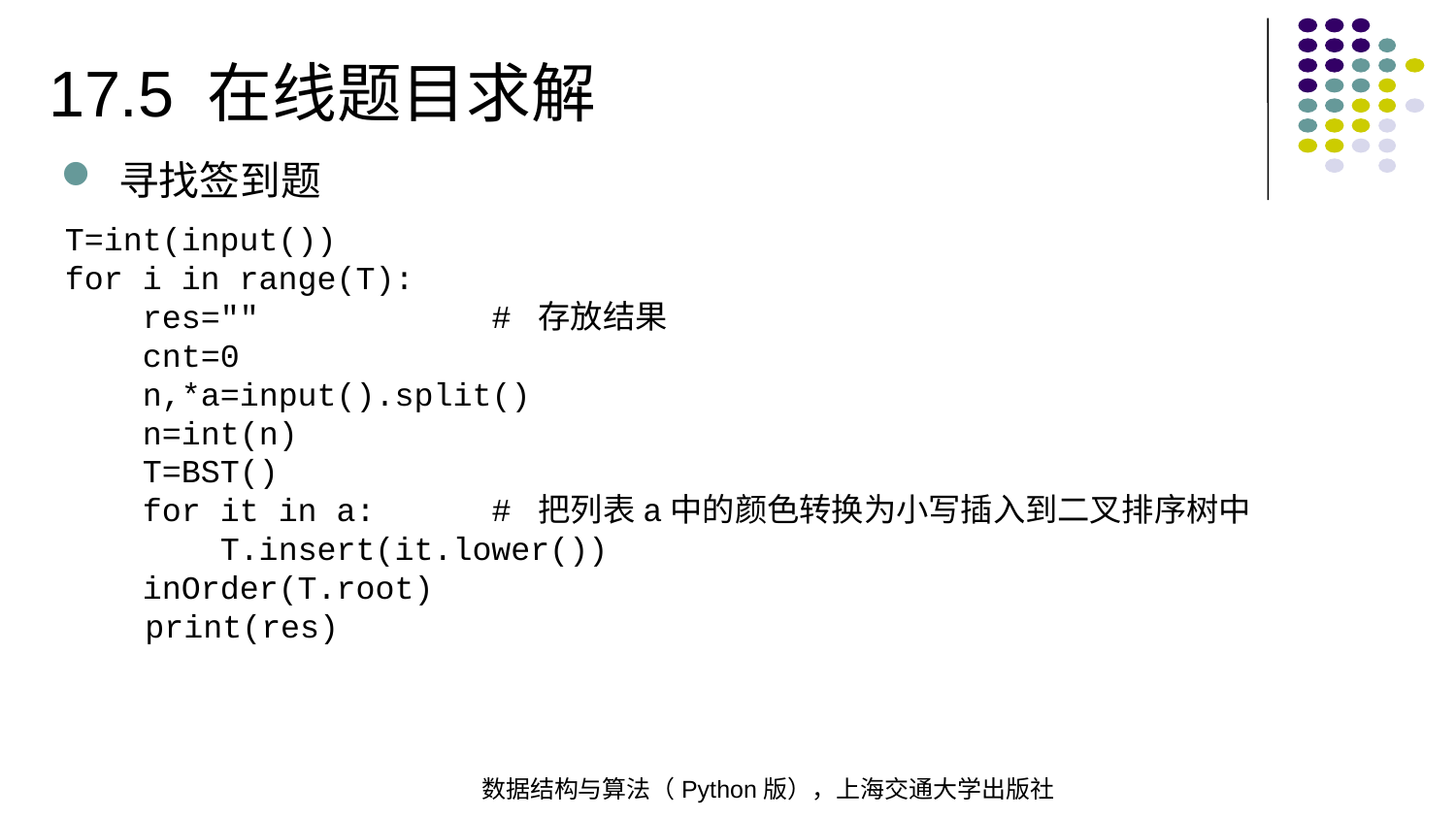

17.5 在线题目求解
寻找签到题
T=int(input())
for i in range(T):
    res=""            # 存放结果
    cnt=0
    n,*a=input().split()
    n=int(n)
    T=BST()
    for it in a:      # 把列表a中的颜色转换为小写插入到二叉排序树中
        T.insert(it.lower())
    inOrder(T.root)
          print(res)